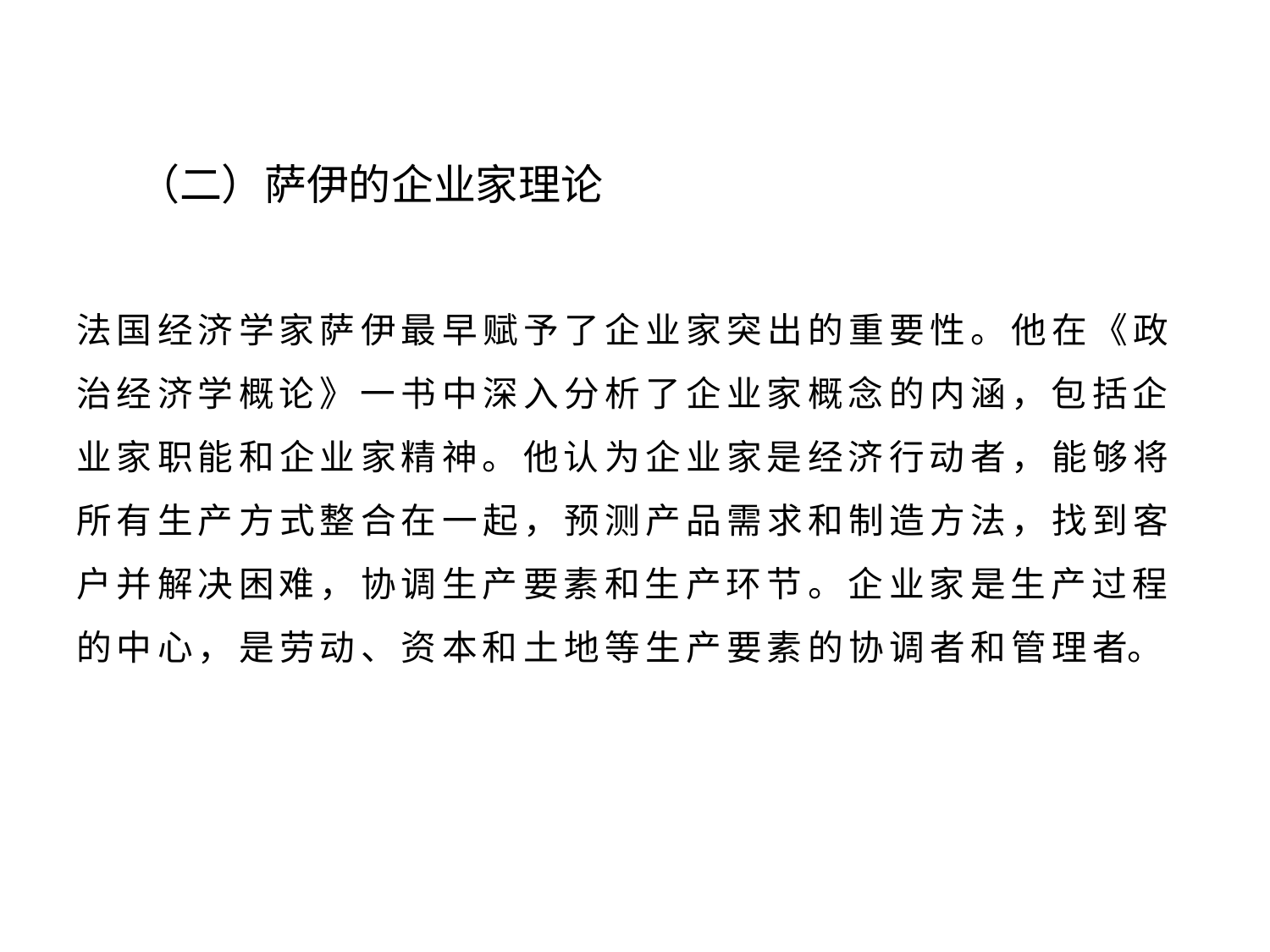

（二）萨伊的企业家理论

法国经济学家萨伊最早赋予了企业家突出的重要性。他在《政治经济学概论》一书中深入分析了企业家概念的内涵，包括企业家职能和企业家精神。他认为企业家是经济行动者，能够将所有生产方式整合在一起，预测产品需求和制造方法，找到客户并解决困难，协调生产要素和生产环节。企业家是生产过程的中心，是劳动、资本和土地等生产要素的协调者和管理者。